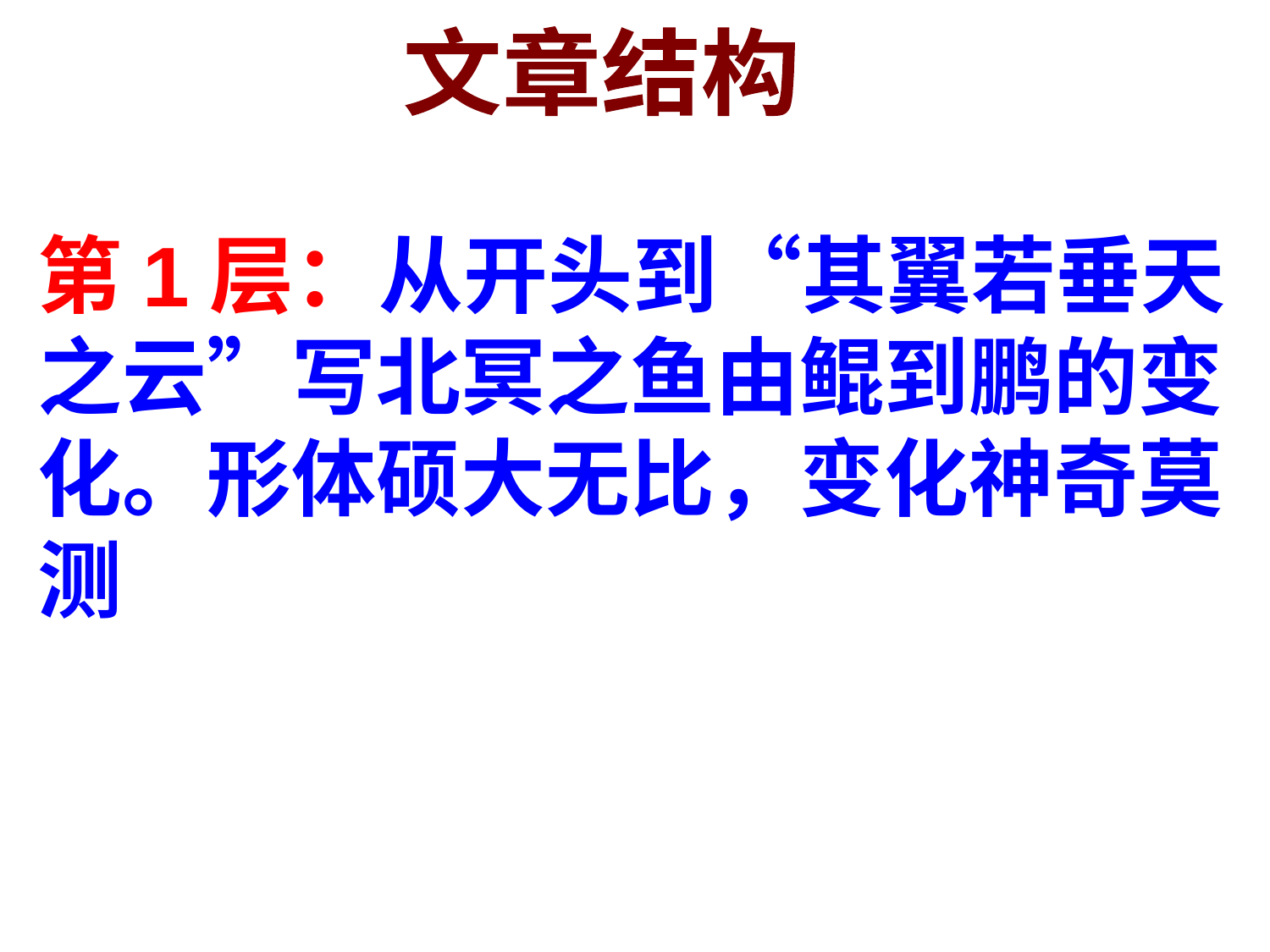

文章结构
第1层：从开头到“其翼若垂天之云”写北冥之鱼由鲲到鹏的变化。形体硕大无比，变化神奇莫测